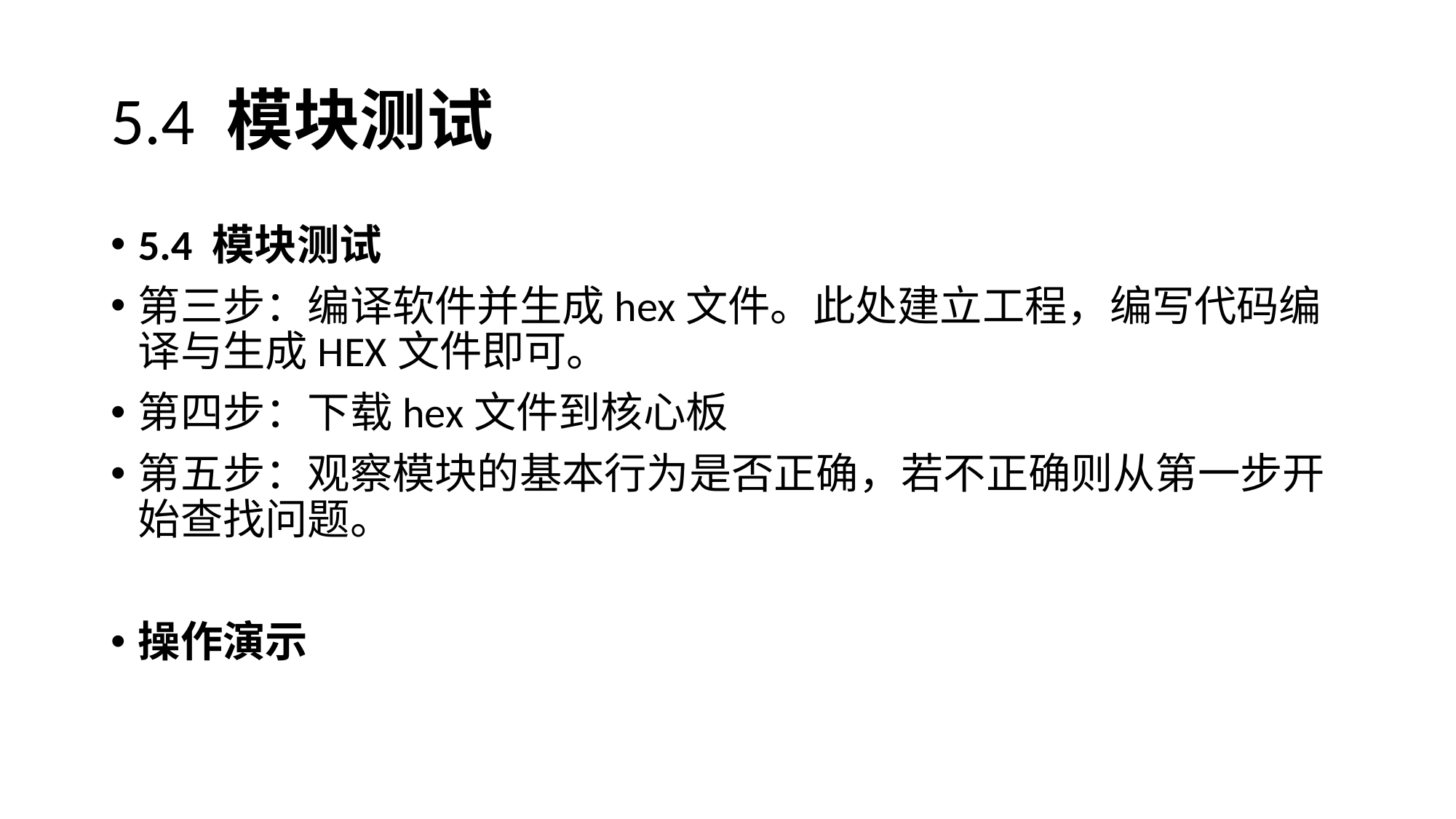

# 5.4 模块测试
5.4 模块测试
第三步：编译软件并生成hex文件。此处建立工程，编写代码编译与生成HEX文件即可。
第四步：下载hex文件到核心板
第五步：观察模块的基本行为是否正确，若不正确则从第一步开始查找问题。

操作演示